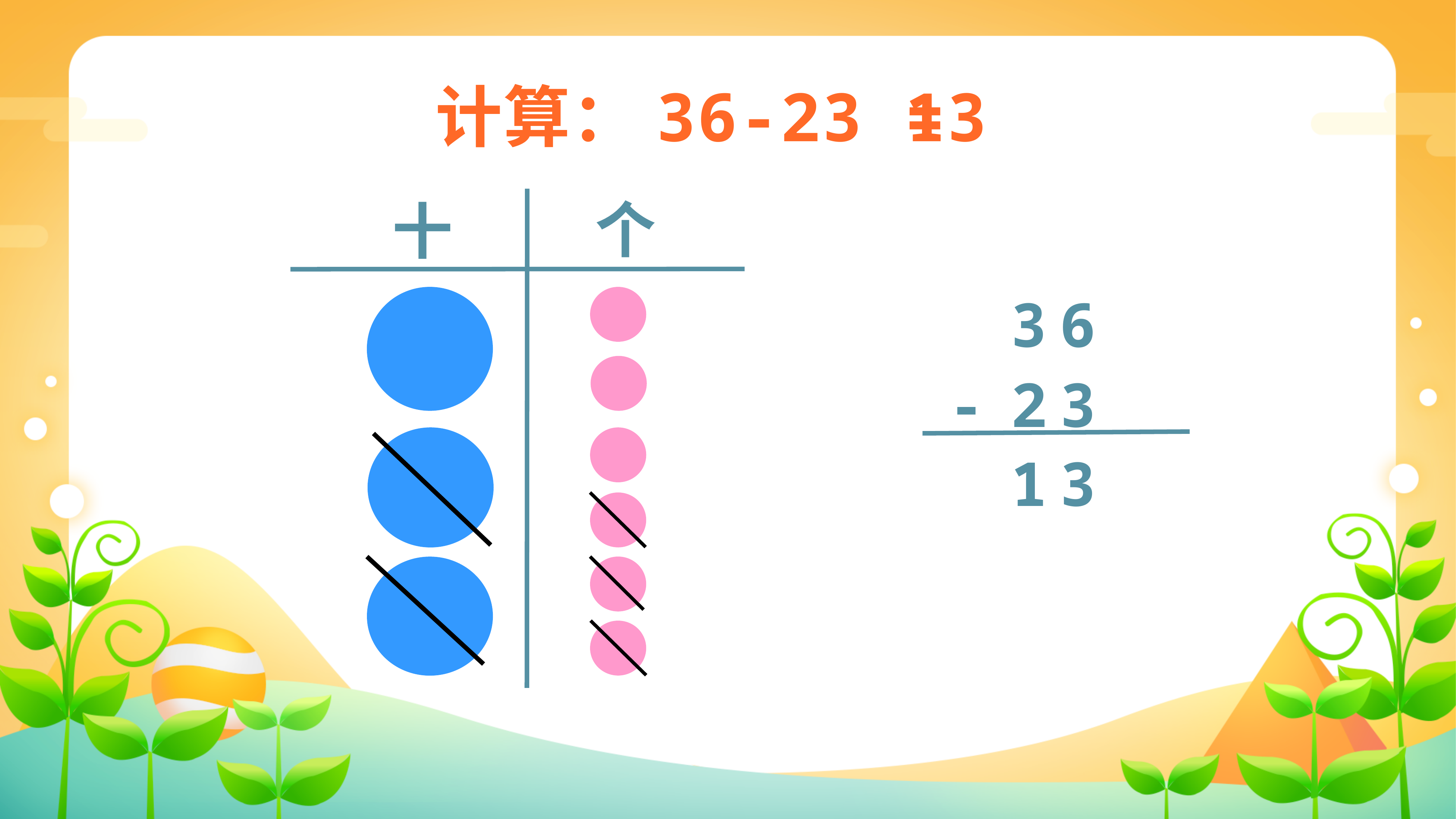

计算：36-23 =
13
个
十
3
6

-
2
3

1
3